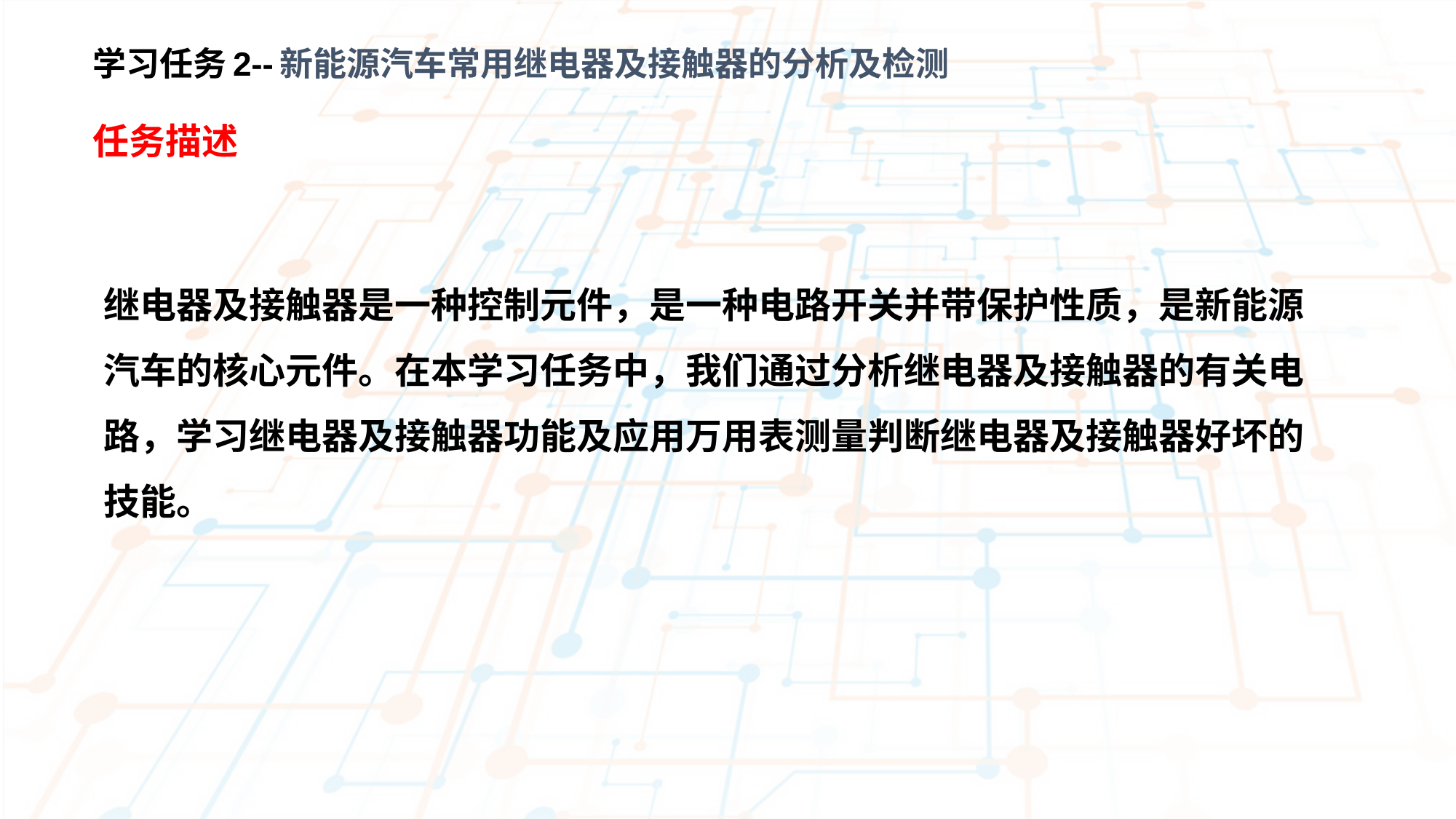

学习任务2--新能源汽车常用继电器及接触器的分析及检测
任务描述

继电器及接触器是一种控制元件，是一种电路开关并带保护性质，是新能源汽车的核心元件。在本学习任务中，我们通过分析继电器及接触器的有关电路，学习继电器及接触器功能及应用万用表测量判断继电器及接触器好坏的技能。